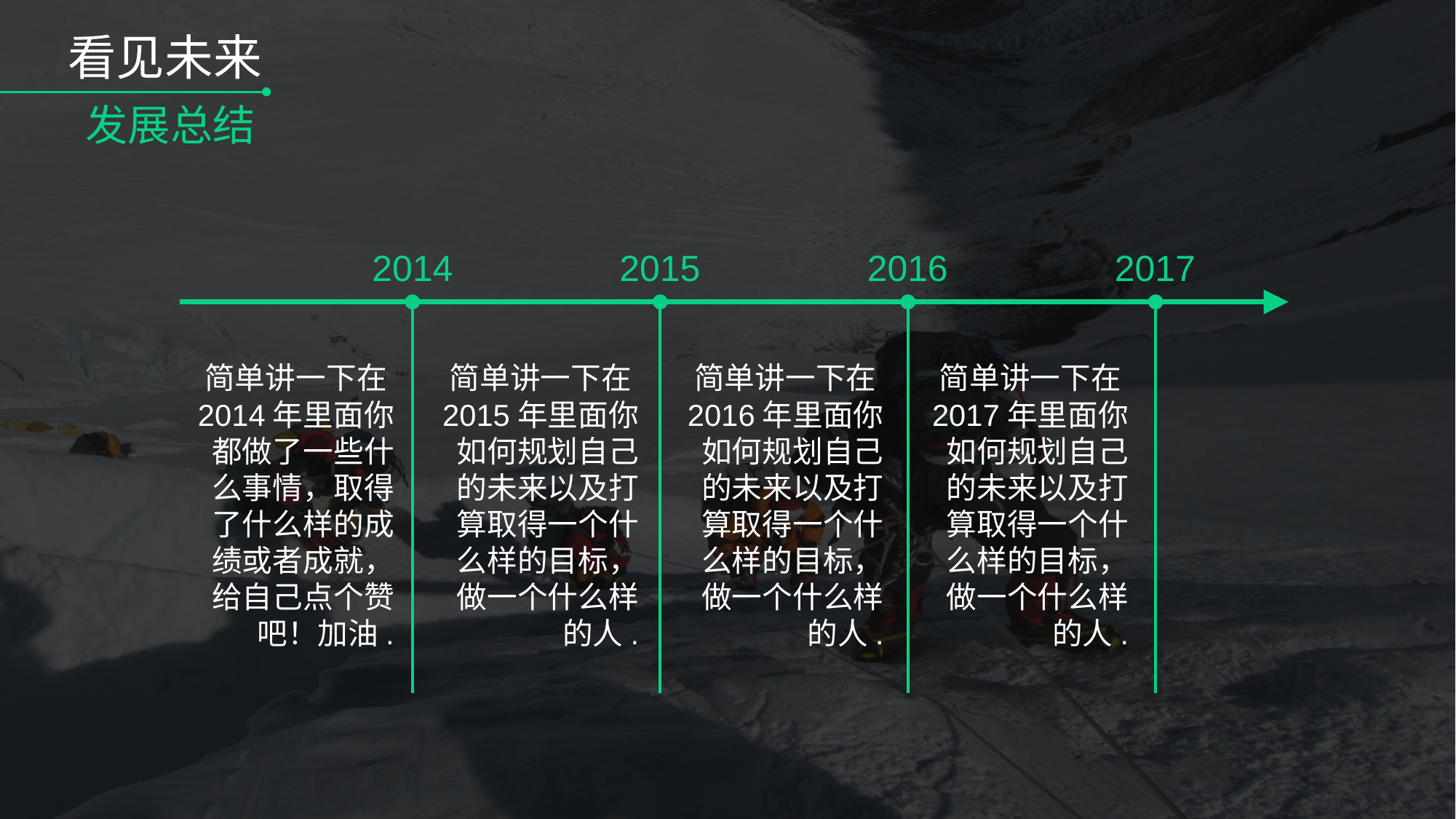

看见未来
发展总结
2014
2015
2016
2017
简单讲一下在2017年里面你如何规划自己的未来以及打算取得一个什么样的目标，做一个什么样的人.
简单讲一下在2016年里面你如何规划自己的未来以及打算取得一个什么样的目标，做一个什么样的人.
简单讲一下在2015年里面你如何规划自己的未来以及打算取得一个什么样的目标，做一个什么样的人.
简单讲一下在2014年里面你都做了一些什么事情，取得了什么样的成绩或者成就，给自己点个赞吧！加油.